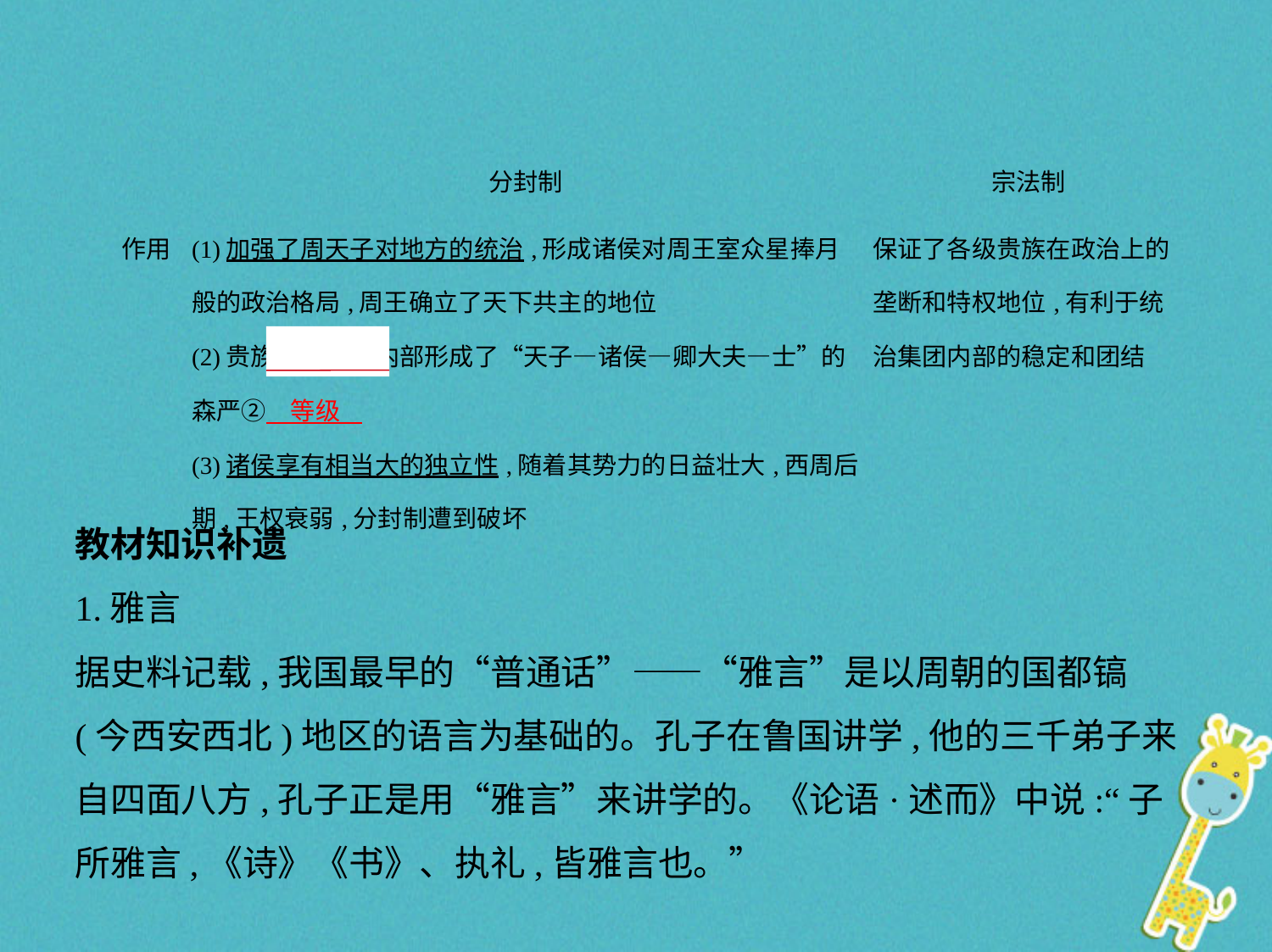

|  | 分封制 | 宗法制 |
| --- | --- | --- |
| 作用 | (1)加强了周天子对地方的统治,形成诸侯对周王室众星捧月般的政治格局,周王确立了天下共主的地位 (2)贵族统治阶层内部形成了“天子—诸侯—卿大夫—士”的森严②　等级     (3)诸侯享有相当大的独立性,随着其势力的日益壮大,西周后期,王权衰弱,分封制遭到破坏 | 保证了各级贵族在政治上的垄断和特权地位,有利于统治集团内部的稳定和团结 |

教材知识补遗
1.雅言
据史料记载,我国最早的“普通话”——“雅言”是以周朝的国都镐
(今西安西北)地区的语言为基础的。孔子在鲁国讲学,他的三千弟子来
自四面八方,孔子正是用“雅言”来讲学的。《论语·述而》中说:“子
所雅言,《诗》《书》、执礼,皆雅言也。”